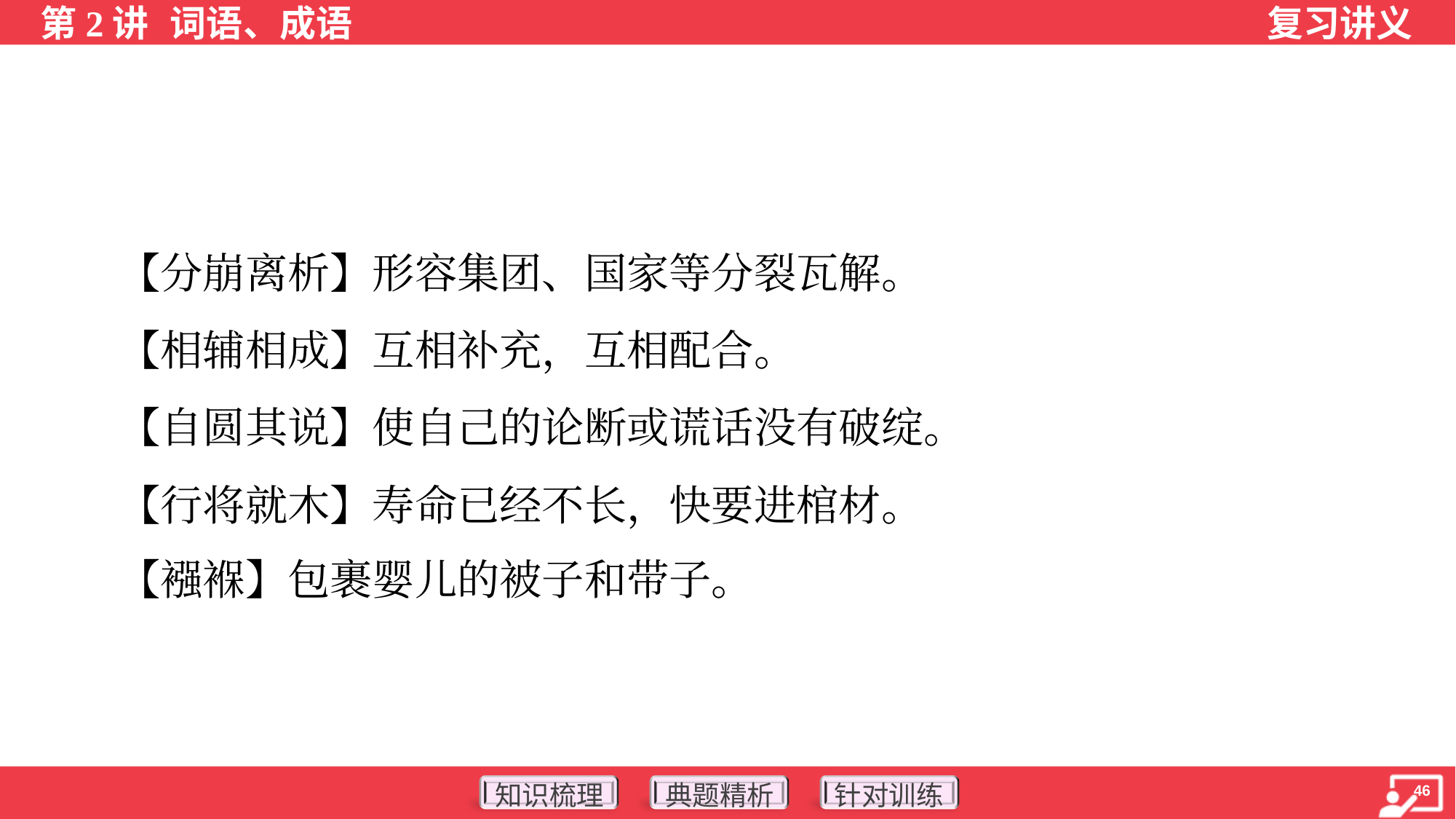

【分崩离析】形容集团、国家等分裂瓦解。
    【相辅相成】互相补充，互相配合。
    【自圆其说】使自己的论断或谎话没有破绽。
    【行将就木】寿命已经不长，快要进棺材。
    【襁褓】包裹婴儿的被子和带子。